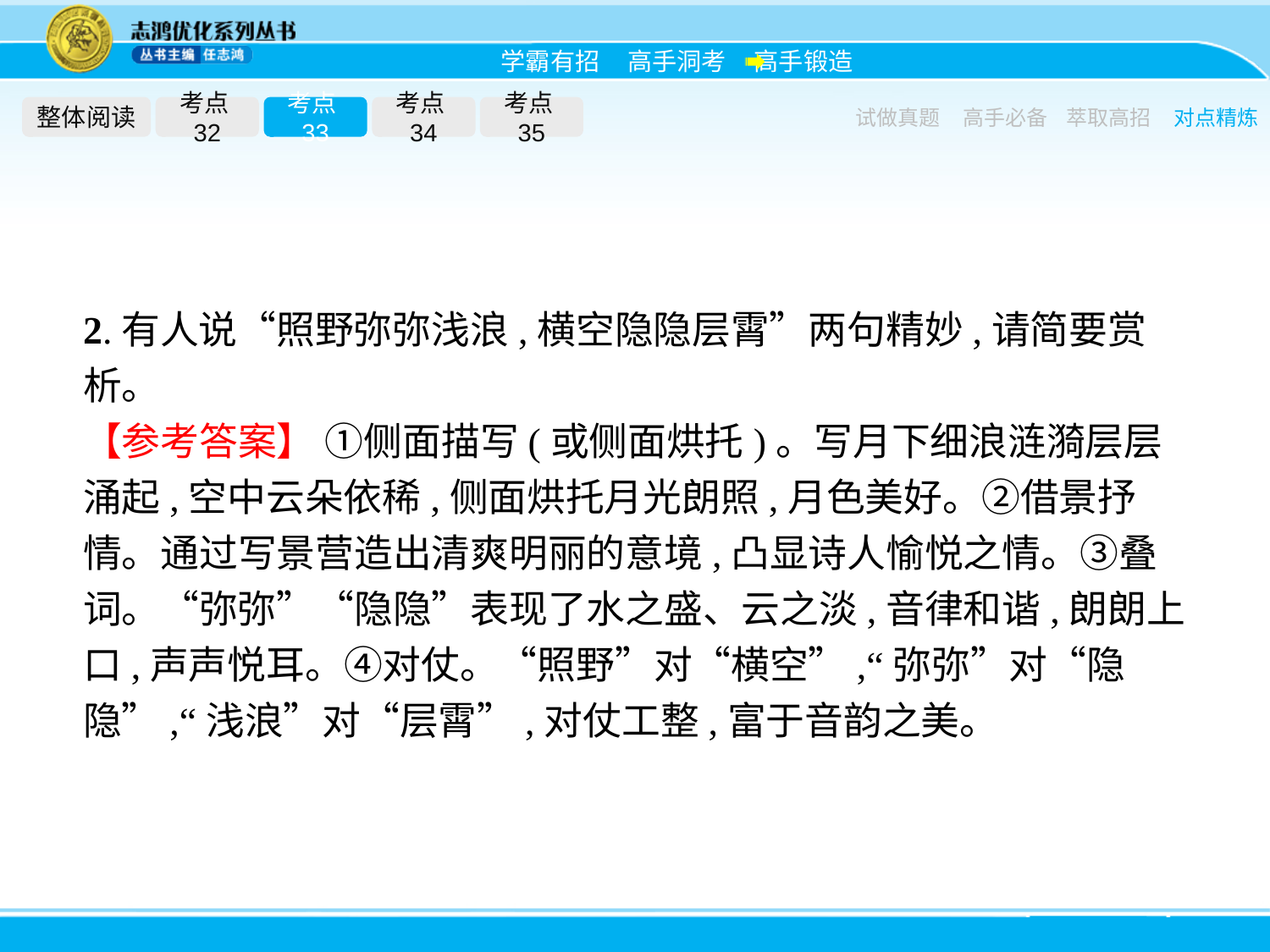

整体阅读
考点32
考点33
考点34
考点35
试做真题
高手必备
萃取高招
对点精炼
2.有人说“照野弥弥浅浪,横空隐隐层霄”两句精妙,请简要赏析。
【参考答案】 ①侧面描写(或侧面烘托)。写月下细浪涟漪层层涌起,空中云朵依稀,侧面烘托月光朗照,月色美好。②借景抒情。通过写景营造出清爽明丽的意境,凸显诗人愉悦之情。③叠词。“弥弥”“隐隐”表现了水之盛、云之淡,音律和谐,朗朗上口,声声悦耳。④对仗。“照野”对“横空”,“弥弥”对“隐隐”,“浅浪”对“层霄”,对仗工整,富于音韵之美。